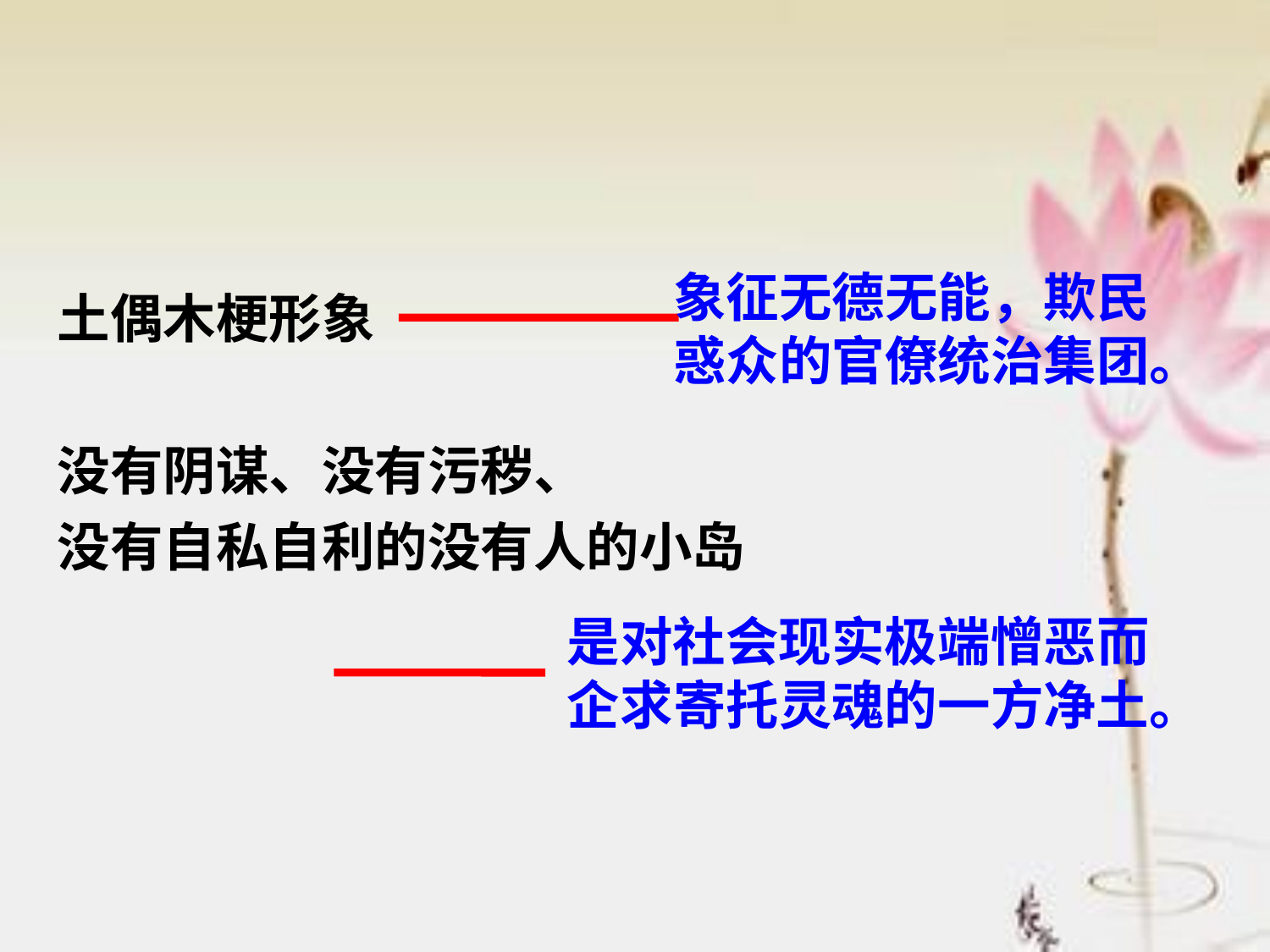

象征无德无能，欺民惑众的官僚统治集团。
土偶木梗形象

没有阴谋、没有污秽、
没有自私自利的没有人的小岛

是对社会现实极端憎恶而企求寄托灵魂的一方净土。